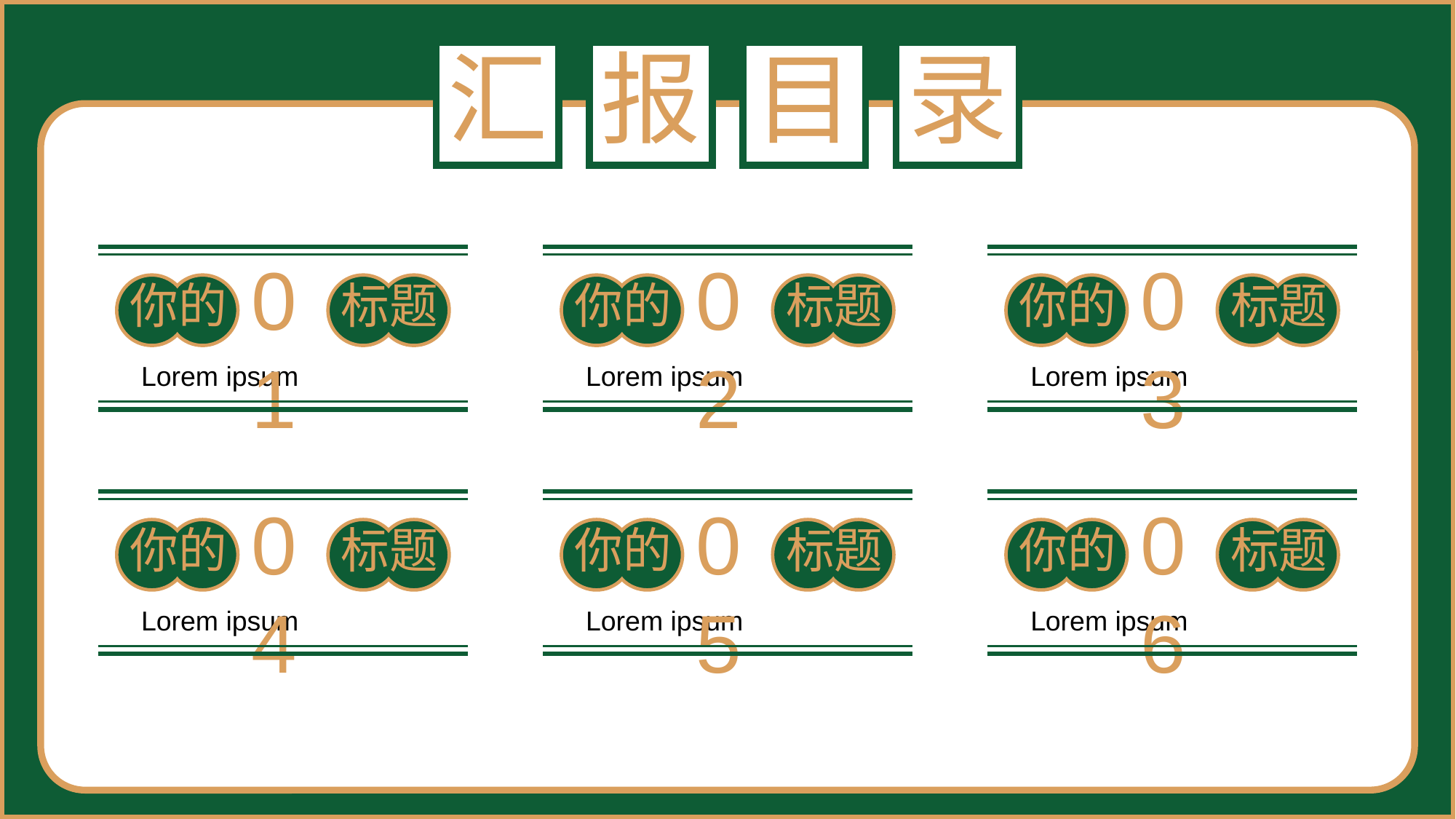

01

你的

标题
Lorem ipsum
02

你的

标题
Lorem ipsum
03

你的

标题
Lorem ipsum
04

你的

标题
Lorem ipsum
05

你的

标题
Lorem ipsum
06

你的

标题
Lorem ipsum